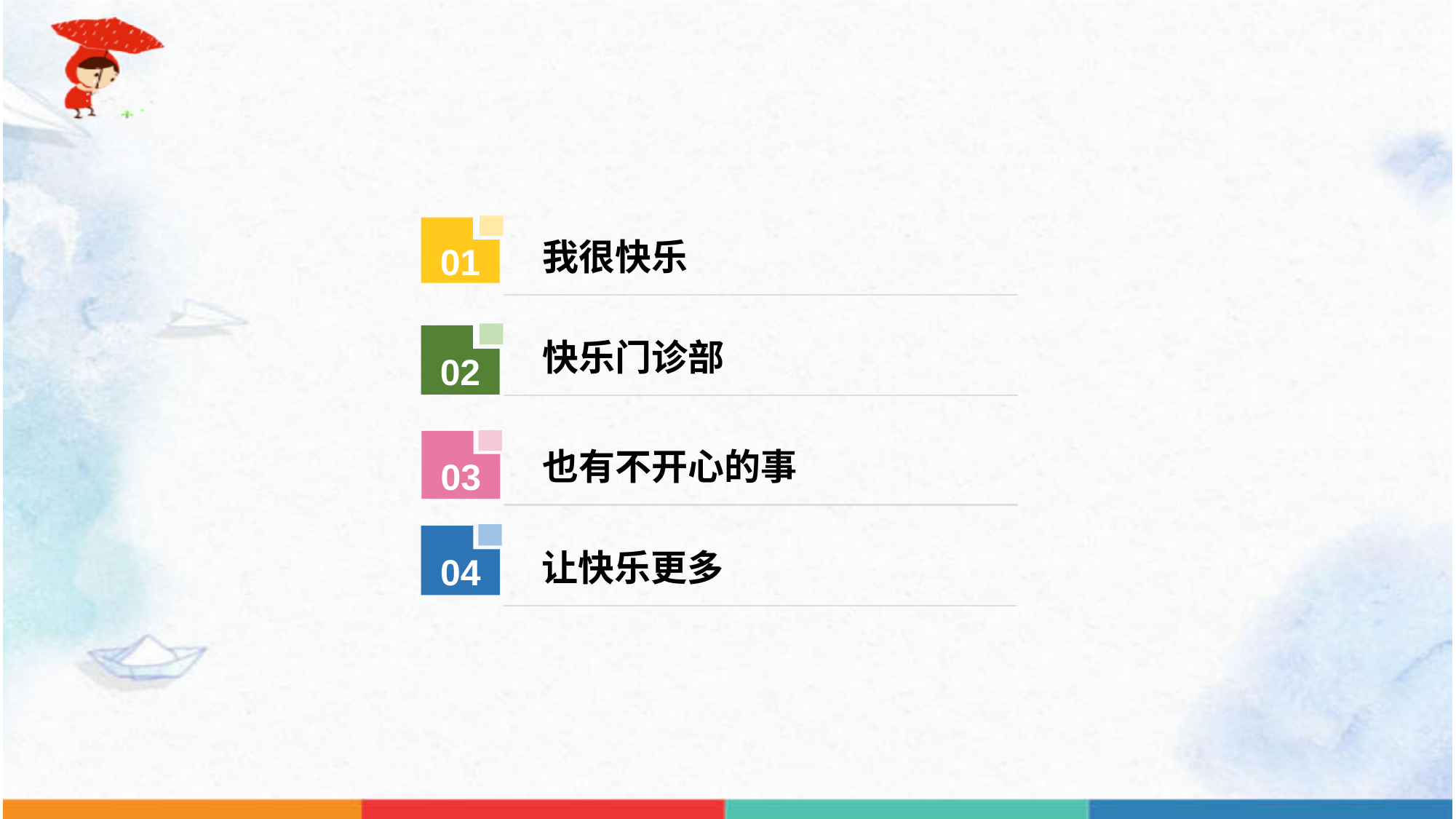

https://www.ypppt.com/
我很快乐

01
快乐门诊部

02
也有不开心的事

03
让快乐更多

04